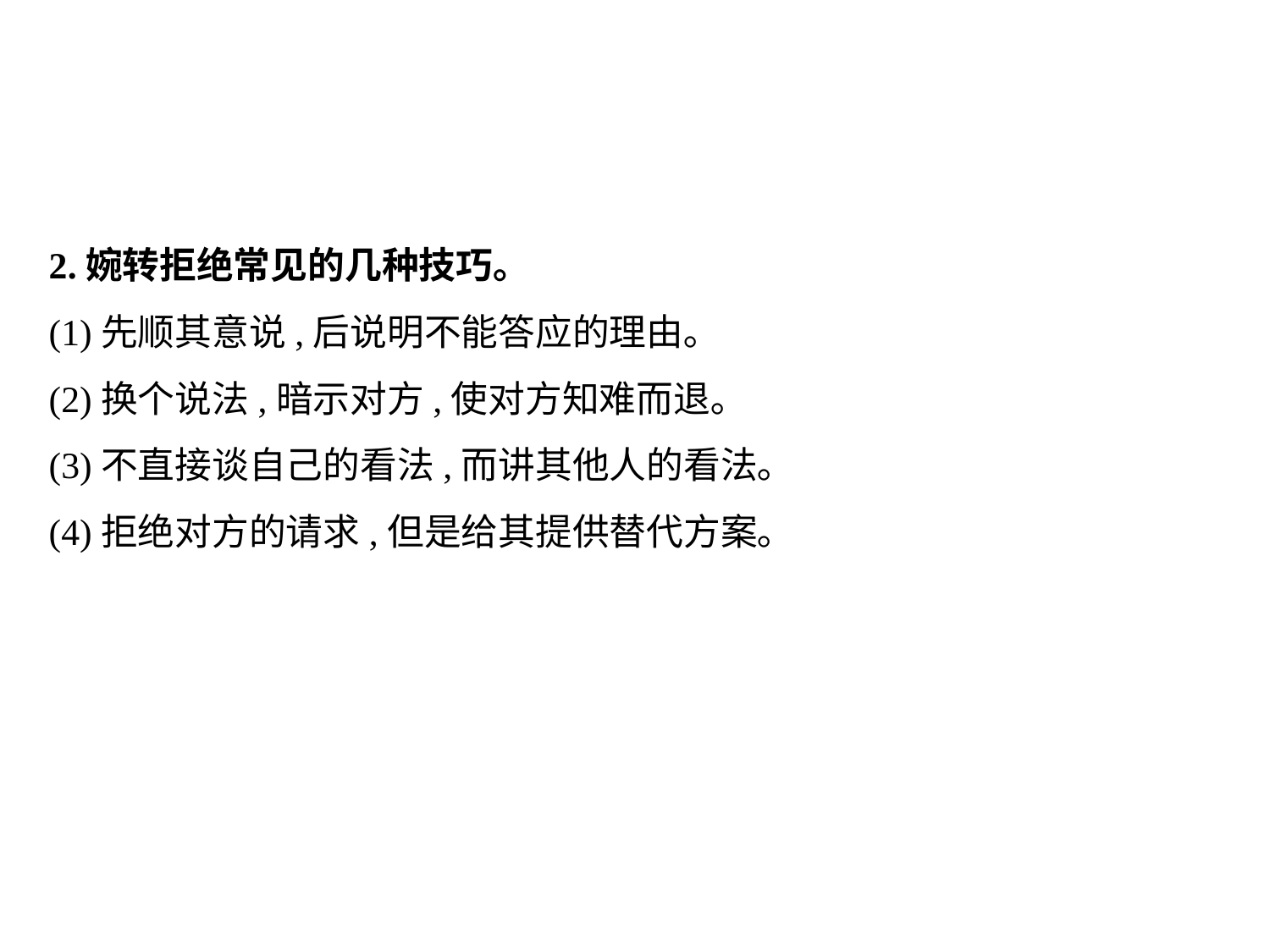

2.婉转拒绝常见的几种技巧｡
(1)先顺其意说,后说明不能答应的理由｡
(2)换个说法,暗示对方,使对方知难而退｡
(3)不直接谈自己的看法,而讲其他人的看法｡
(4)拒绝对方的请求,但是给其提供替代方案｡